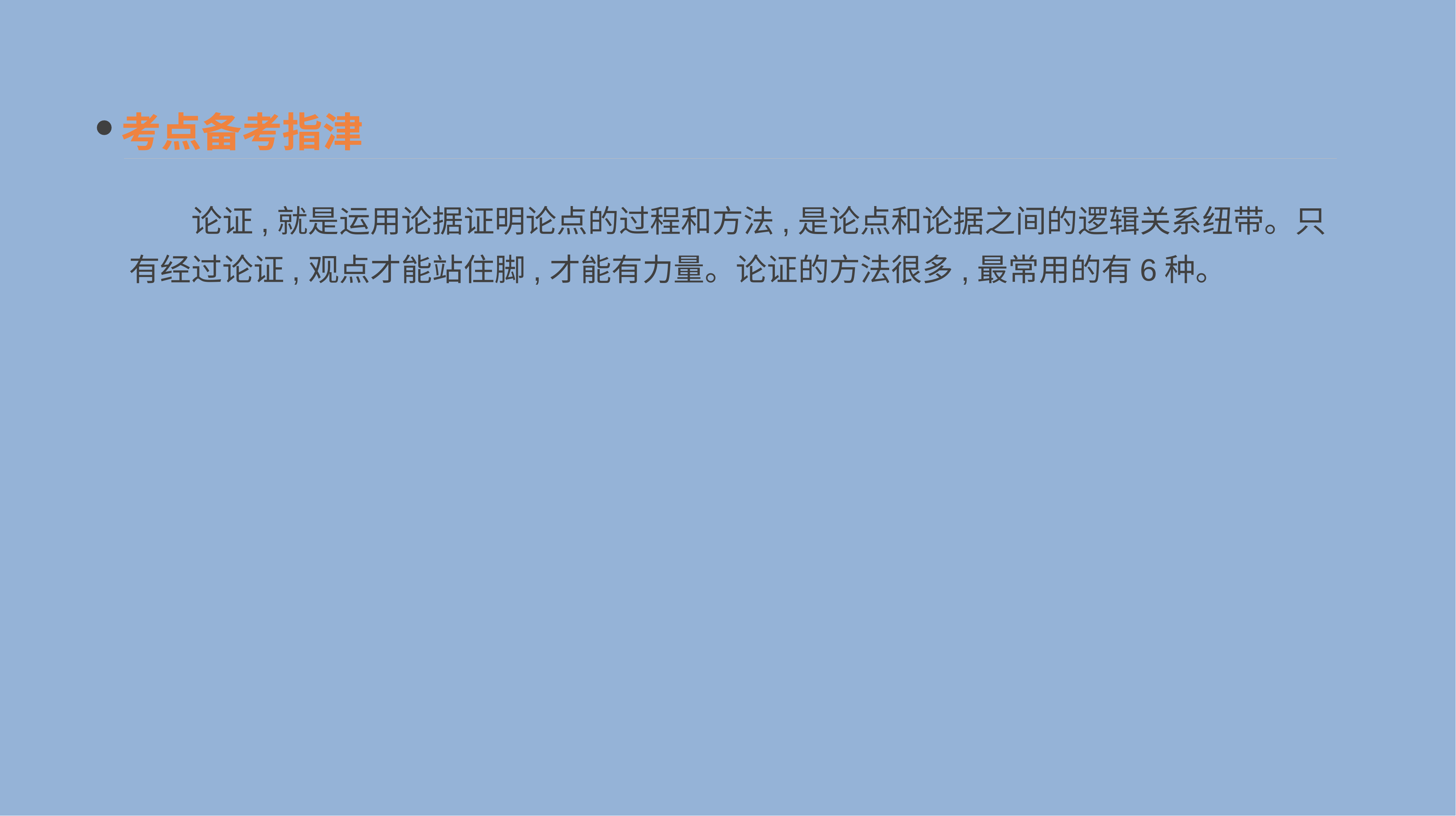

考点备考指津

　　论证,就是运用论据证明论点的过程和方法,是论点和论据之间的逻辑关系纽带。只有经过论证,观点才能站住脚,才能有力量。论证的方法很多,最常用的有6种。